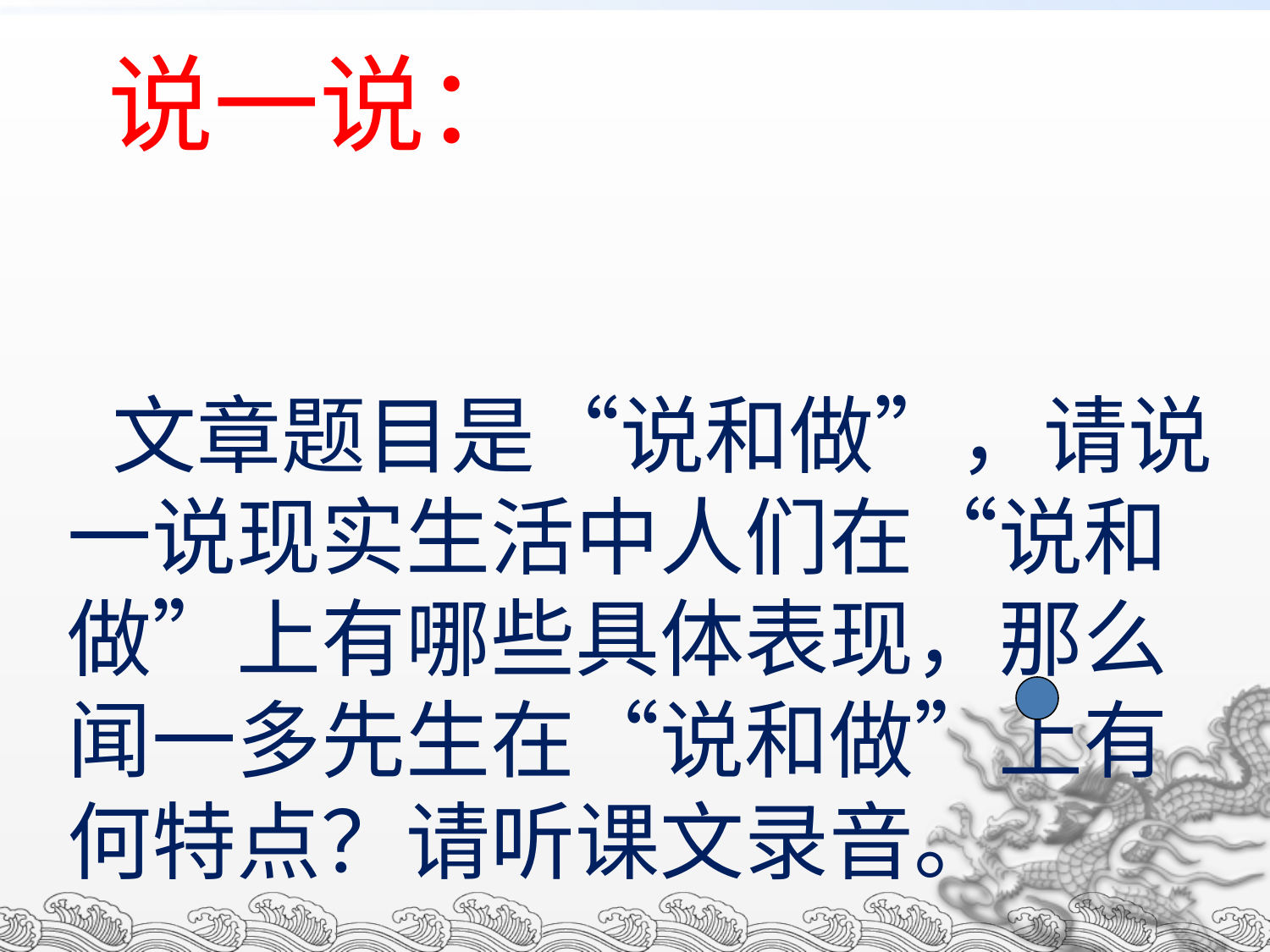

说一说：
   文章题目是“说和做”，请说一说现实生活中人们在“说和做”上有哪些具体表现，那么闻一多先生在“说和做”上有何特点？请听课文录音。